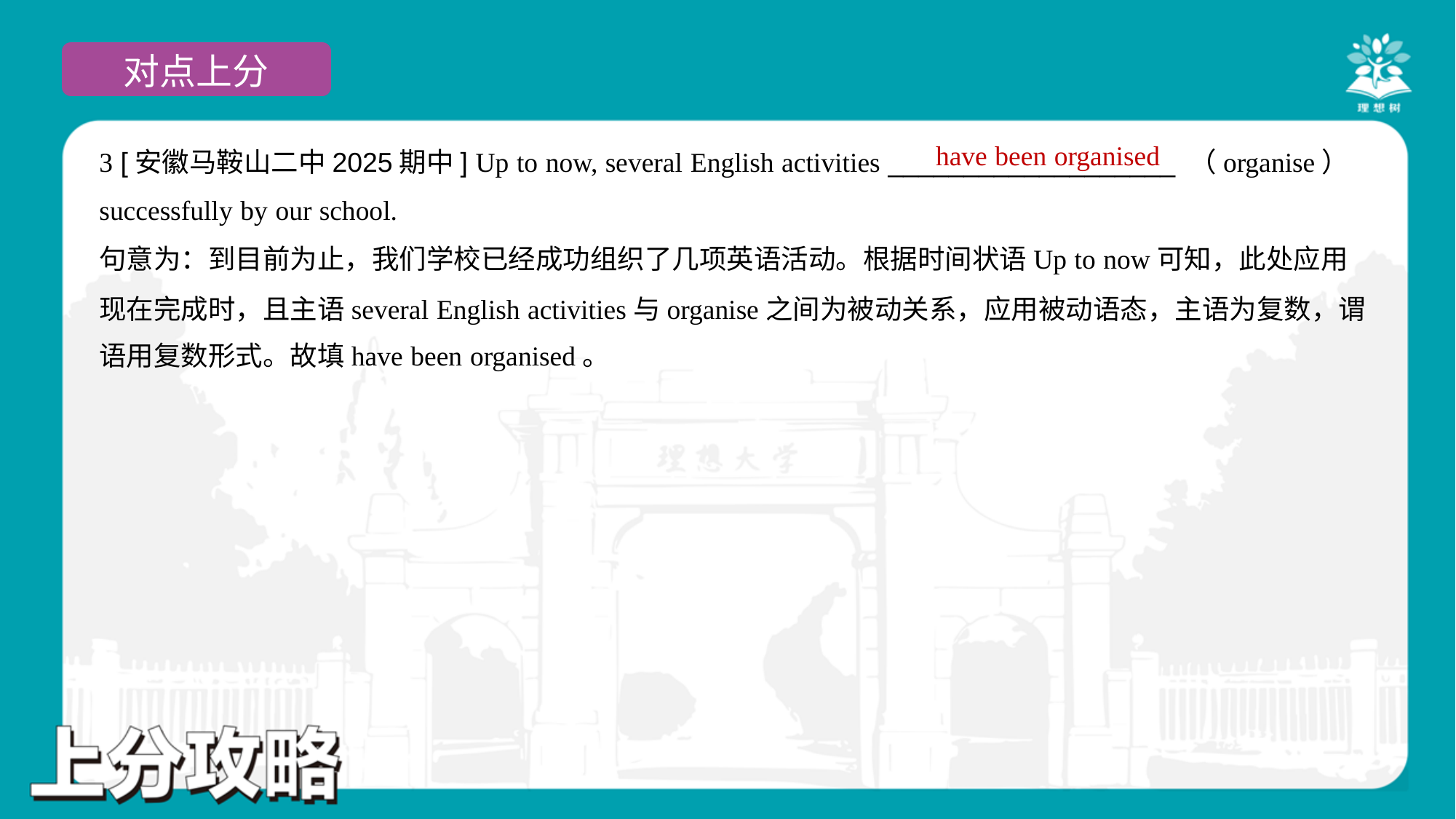

have been organised
3 [安徽马鞍山二中2025期中] Up to now, several English activities ___________________ （organise）
successfully by our school.
句意为：到目前为止，我们学校已经成功组织了几项英语活动。根据时间状语Up to now可知，此处应用
现在完成时，且主语several English activities与organise之间为被动关系，应用被动语态，主语为复数，谓
语用复数形式。故填have been organised。